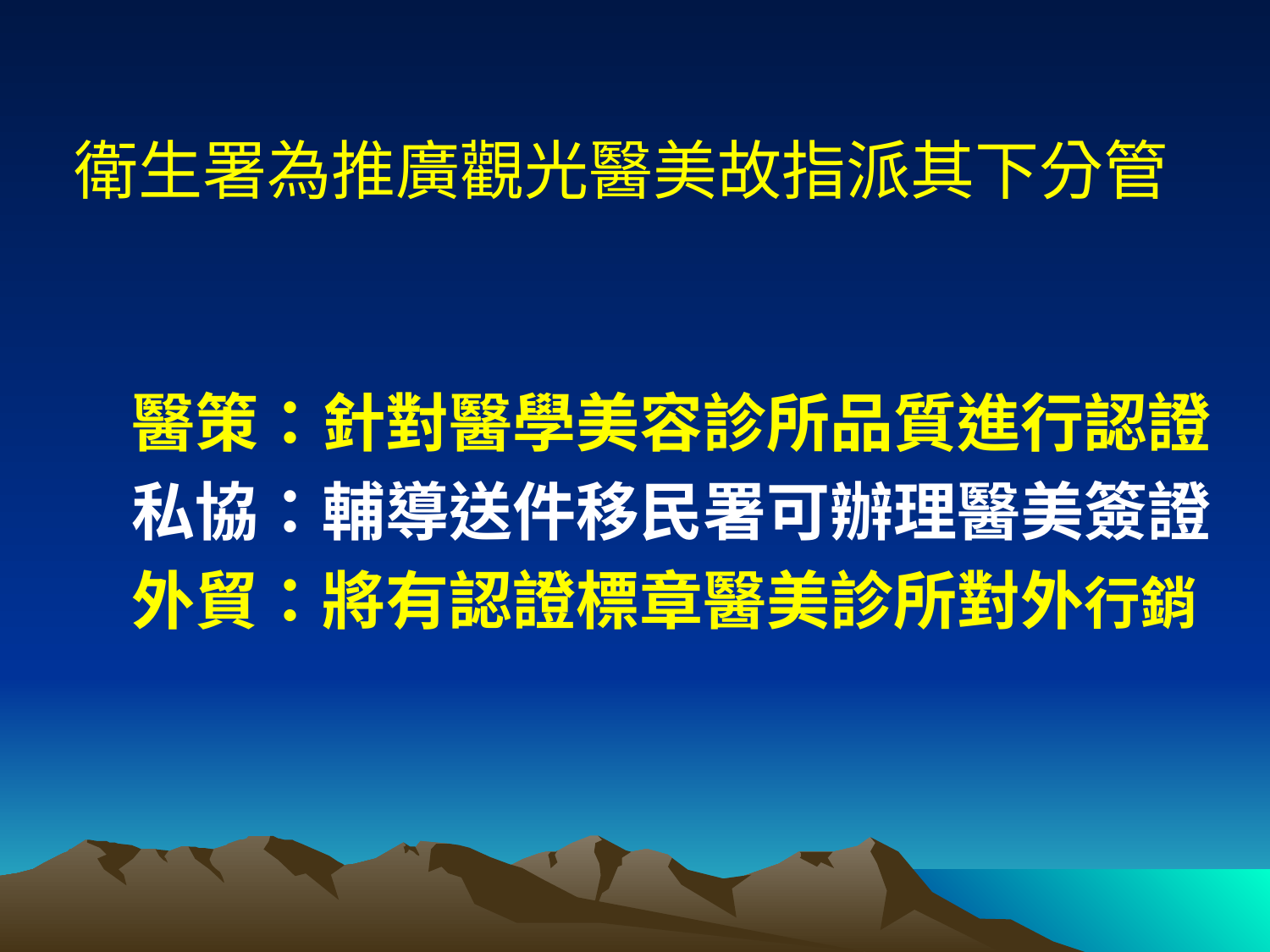

衛生署為推廣觀光醫美故指派其下分管
醫策：針對醫學美容診所品質進行認證
私協：輔導送件移民署可辦理醫美簽證
外貿：將有認證標章醫美診所對外行銷